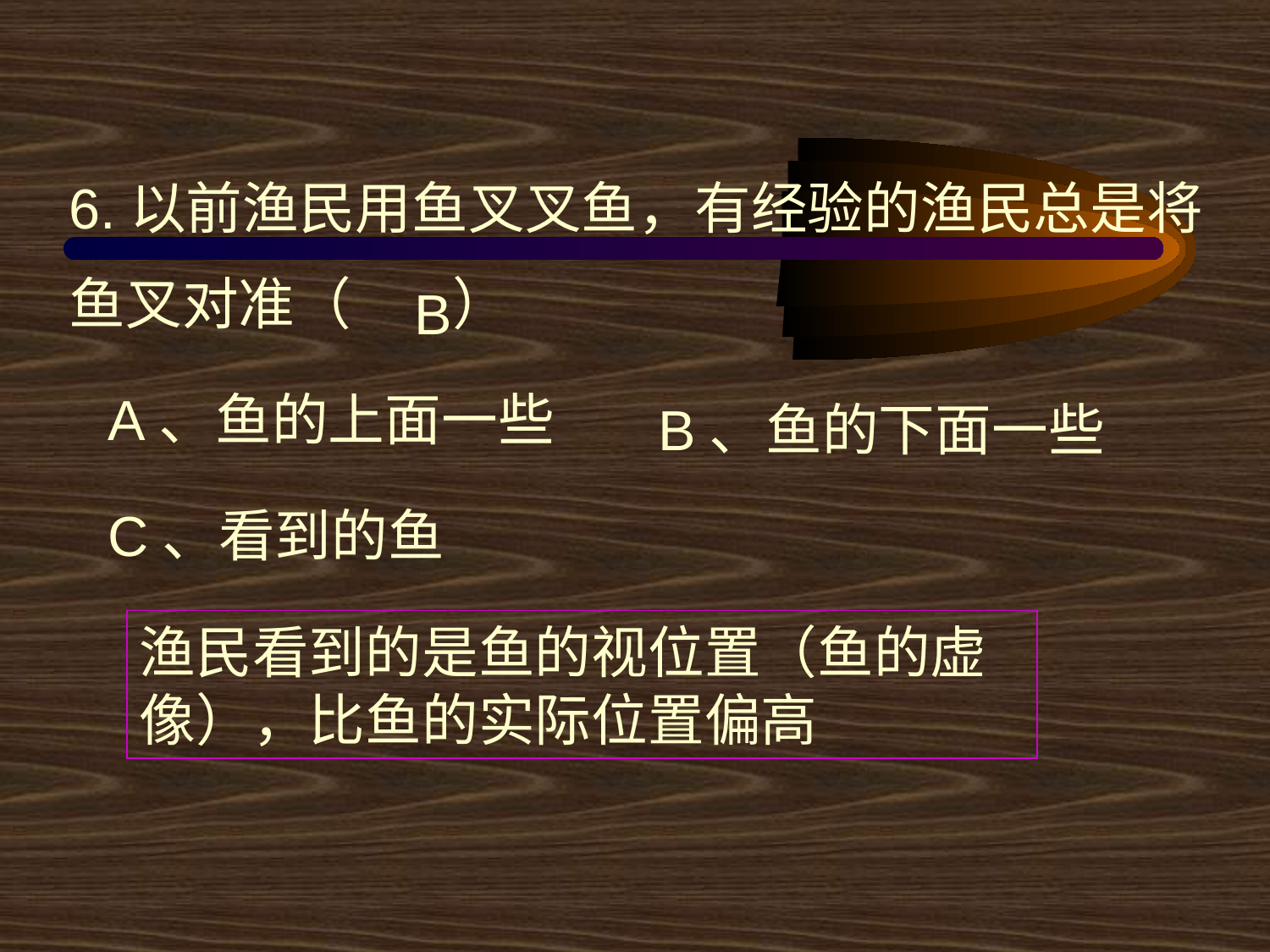

6.以前渔民用鱼叉叉鱼，有经验的渔民总是将
鱼叉对准（        ）
B
A、鱼的上面一些
B、鱼的下面一些
C、看到的鱼
渔民看到的是鱼的视位置（鱼的虚像），比鱼的实际位置偏高